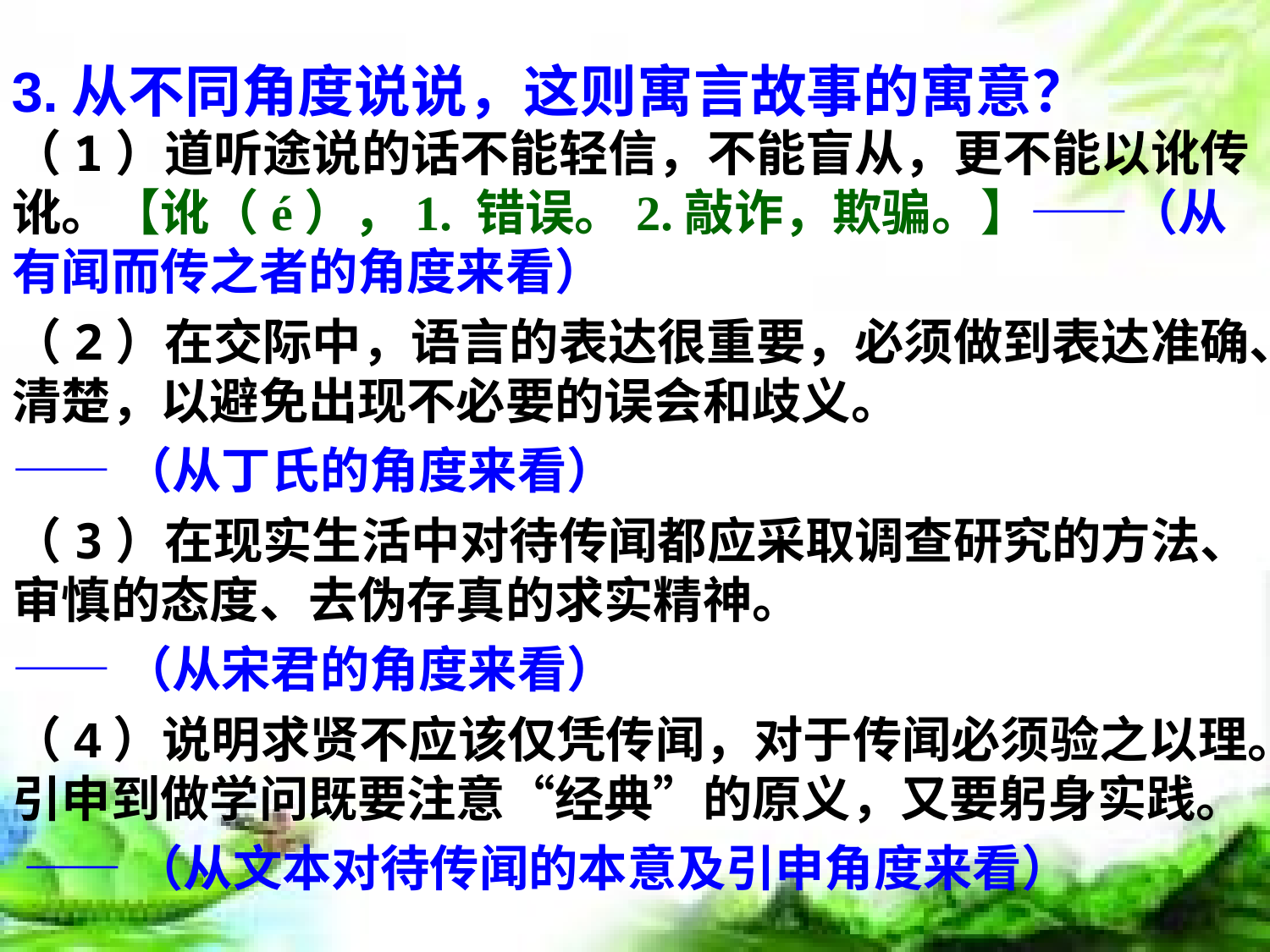

3.从不同角度说说，这则寓言故事的寓意？
（1）道听途说的话不能轻信，不能盲从，更不能以讹传讹。【讹（é），1. 错误。2.敲诈，欺骗。】——（从有闻而传之者的角度来看）
（2）在交际中，语言的表达很重要，必须做到表达准确、清楚，以避免出现不必要的误会和歧义。
——（从丁氏的角度来看）
（3）在现实生活中对待传闻都应采取调查研究的方法、审慎的态度、去伪存真的求实精神。
——（从宋君的角度来看）
（4）说明求贤不应该仅凭传闻，对于传闻必须验之以理。引申到做学问既要注意“经典”的原义，又要躬身实践。
 ——（从文本对待传闻的本意及引申角度来看）